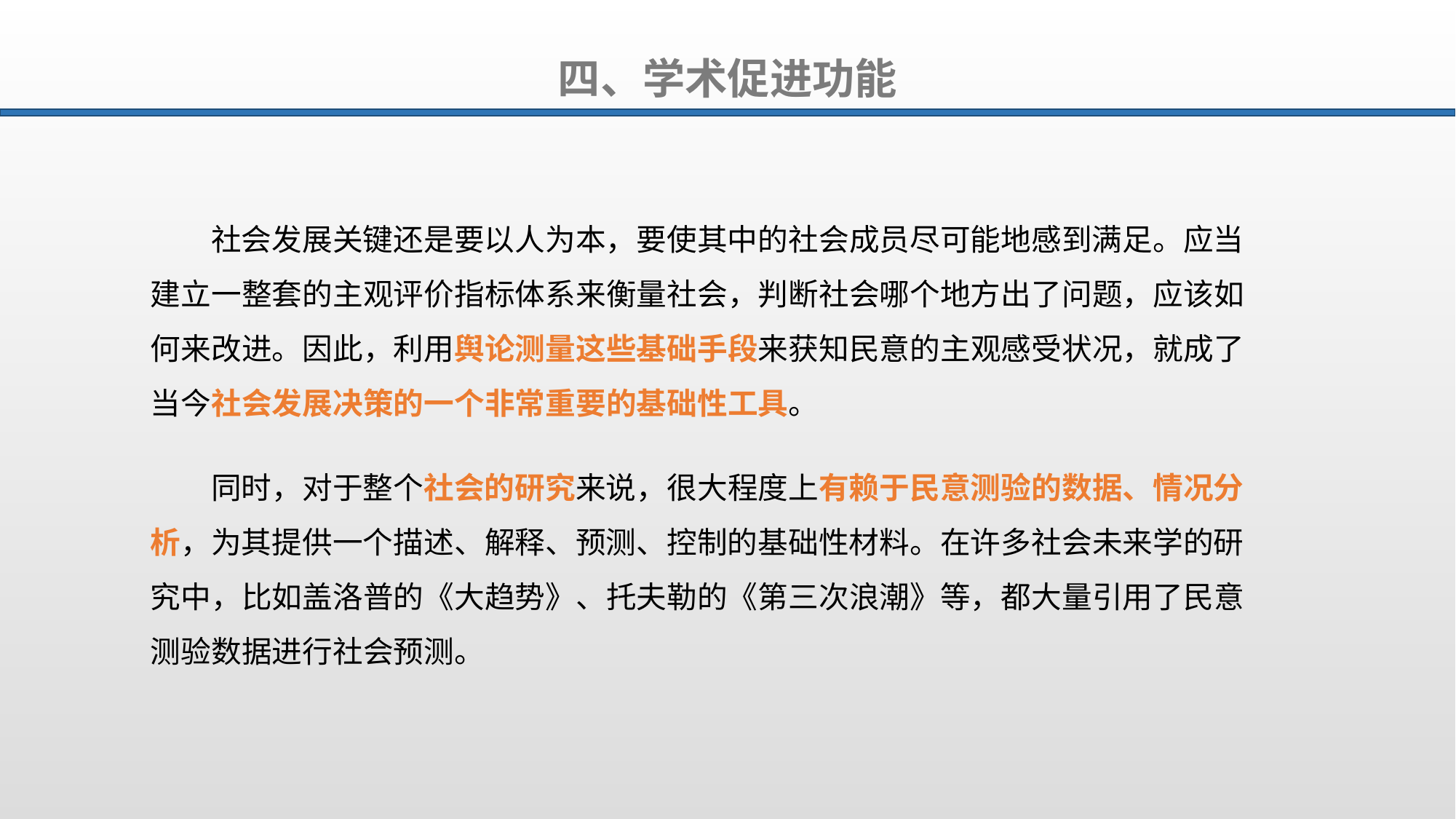

四、学术促进功能

社会发展关键还是要以人为本，要使其中的社会成员尽可能地感到满足。应当建立一整套的主观评价指标体系来衡量社会，判断社会哪个地方出了问题，应该如何来改进。因此，利用舆论测量这些基础手段来获知民意的主观感受状况，就成了当今社会发展决策的一个非常重要的基础性工具。
同时，对于整个社会的研究来说，很大程度上有赖于民意测验的数据、情况分析，为其提供一个描述、解释、预测、控制的基础性材料。在许多社会未来学的研究中，比如盖洛普的《大趋势》、托夫勒的《第三次浪潮》等，都大量引用了民意测验数据进行社会预测。